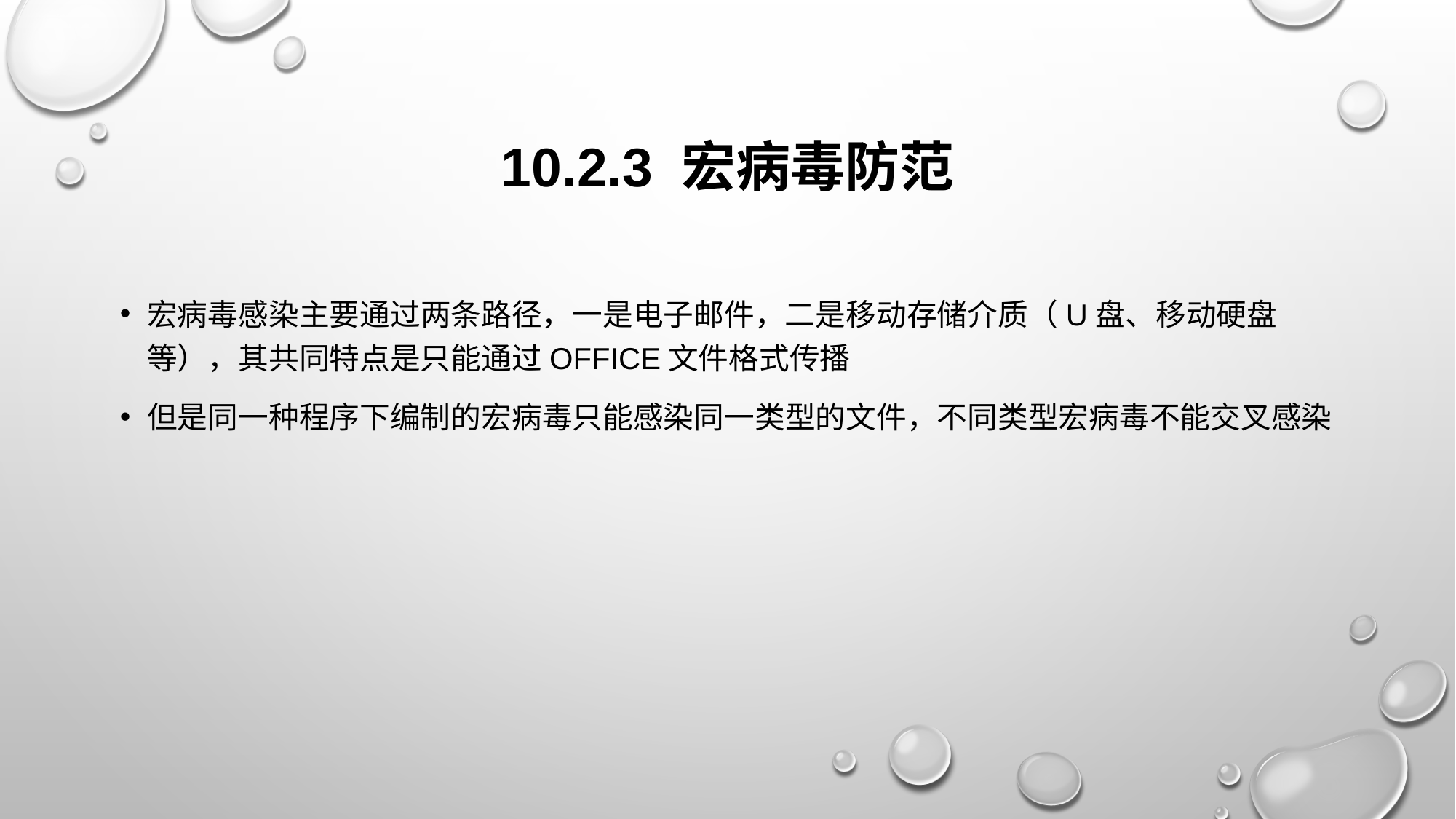

# 10.2.3 宏病毒防范
宏病毒感染主要通过两条路径，一是电子邮件，二是移动存储介质（U盘、移动硬盘等），其共同特点是只能通过Office文件格式传播
但是同一种程序下编制的宏病毒只能感染同一类型的文件，不同类型宏病毒不能交叉感染